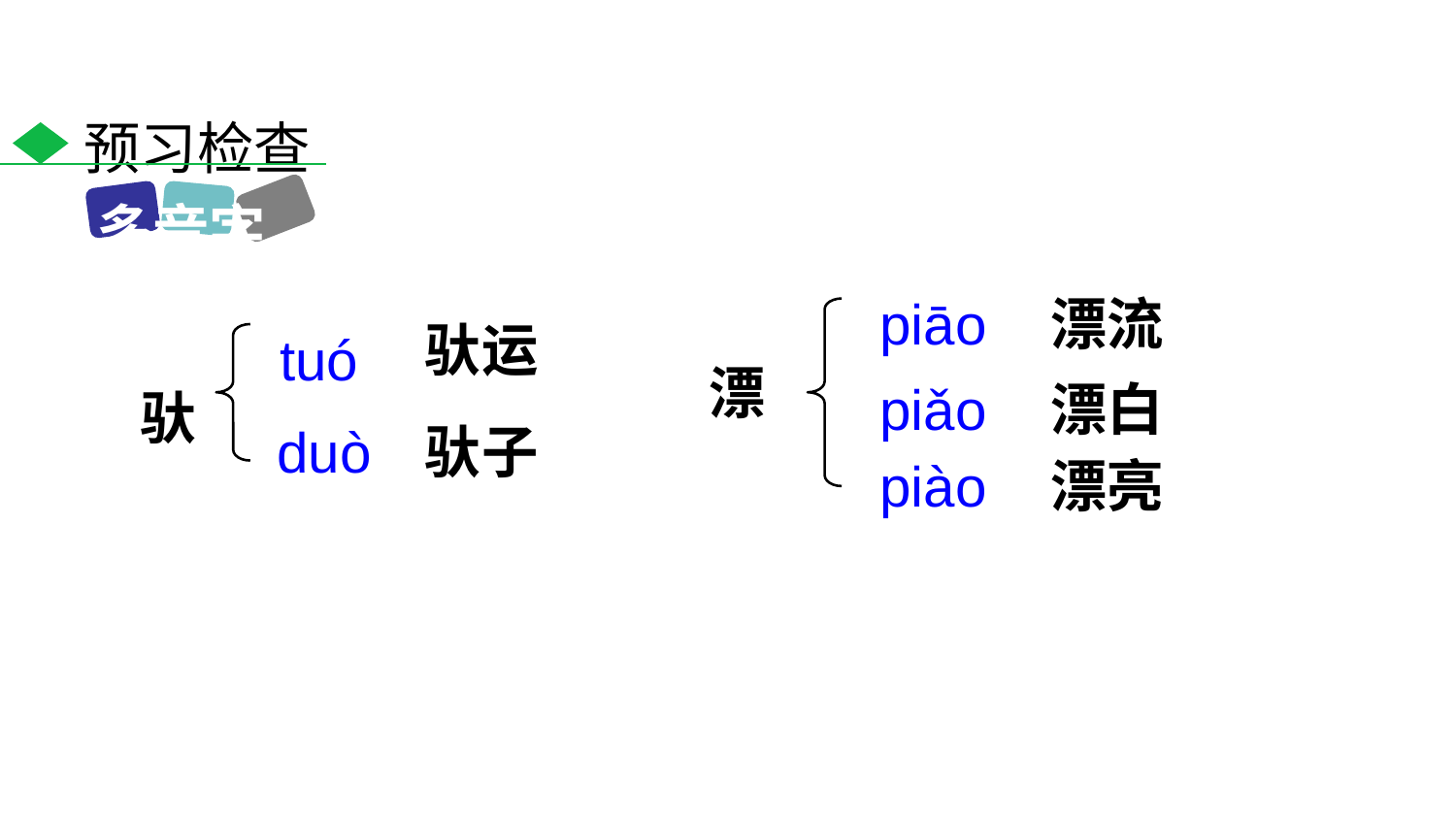

预习检查

多音字

piāo
漂流

驮运
tuó

漂
piǎo
漂白
驮
duò
驮子
piào
漂亮